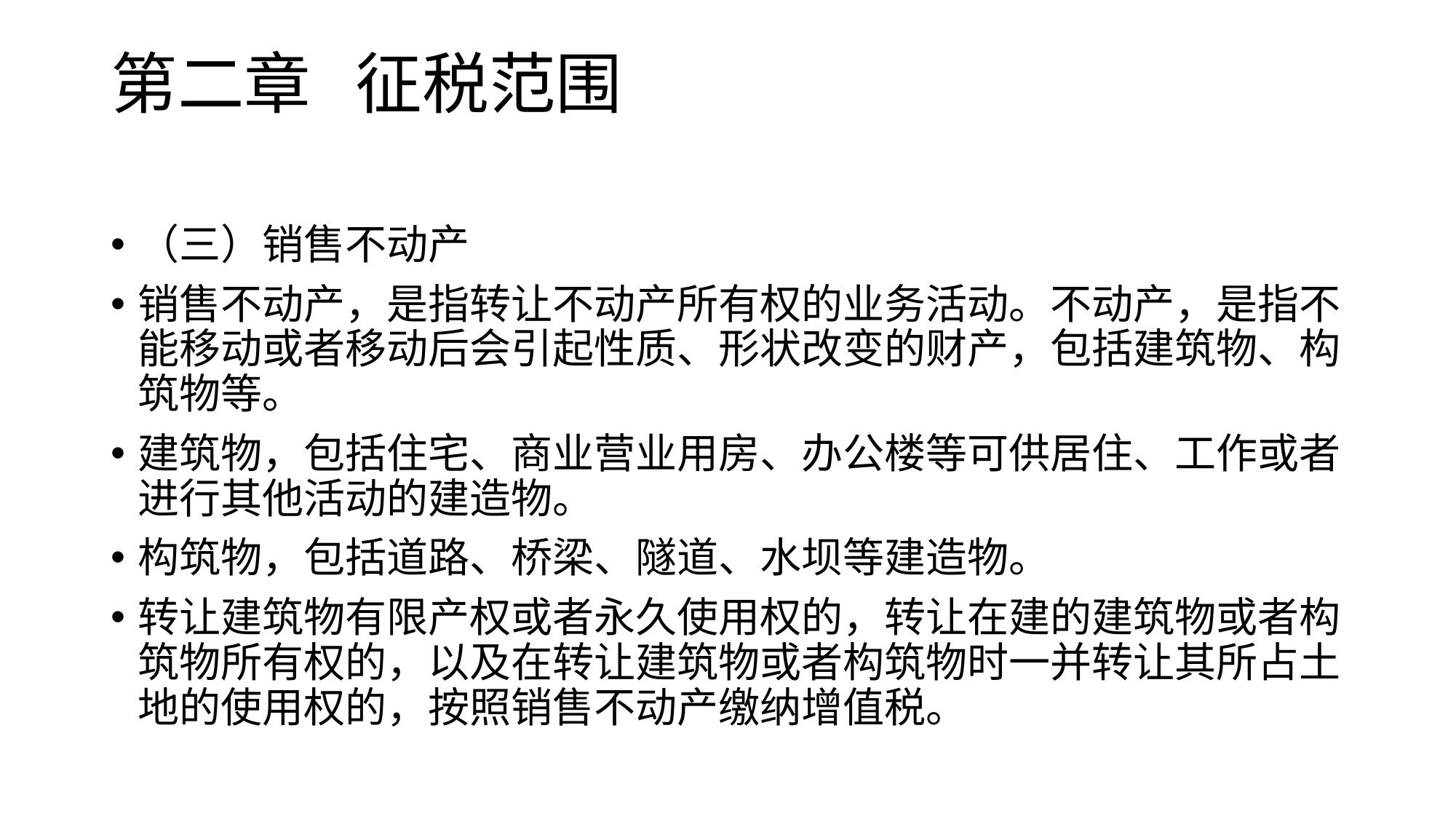

# 第二章   征税范围

（三）销售不动产
销售不动产，是指转让不动产所有权的业务活动。不动产，是指不能移动或者移动后会引起性质、形状改变的财产，包括建筑物、构筑物等。
建筑物，包括住宅、商业营业用房、办公楼等可供居住、工作或者进行其他活动的建造物。
构筑物，包括道路、桥梁、隧道、水坝等建造物。
转让建筑物有限产权或者永久使用权的，转让在建的建筑物或者构筑物所有权的，以及在转让建筑物或者构筑物时一并转让其所占土地的使用权的，按照销售不动产缴纳增值税。